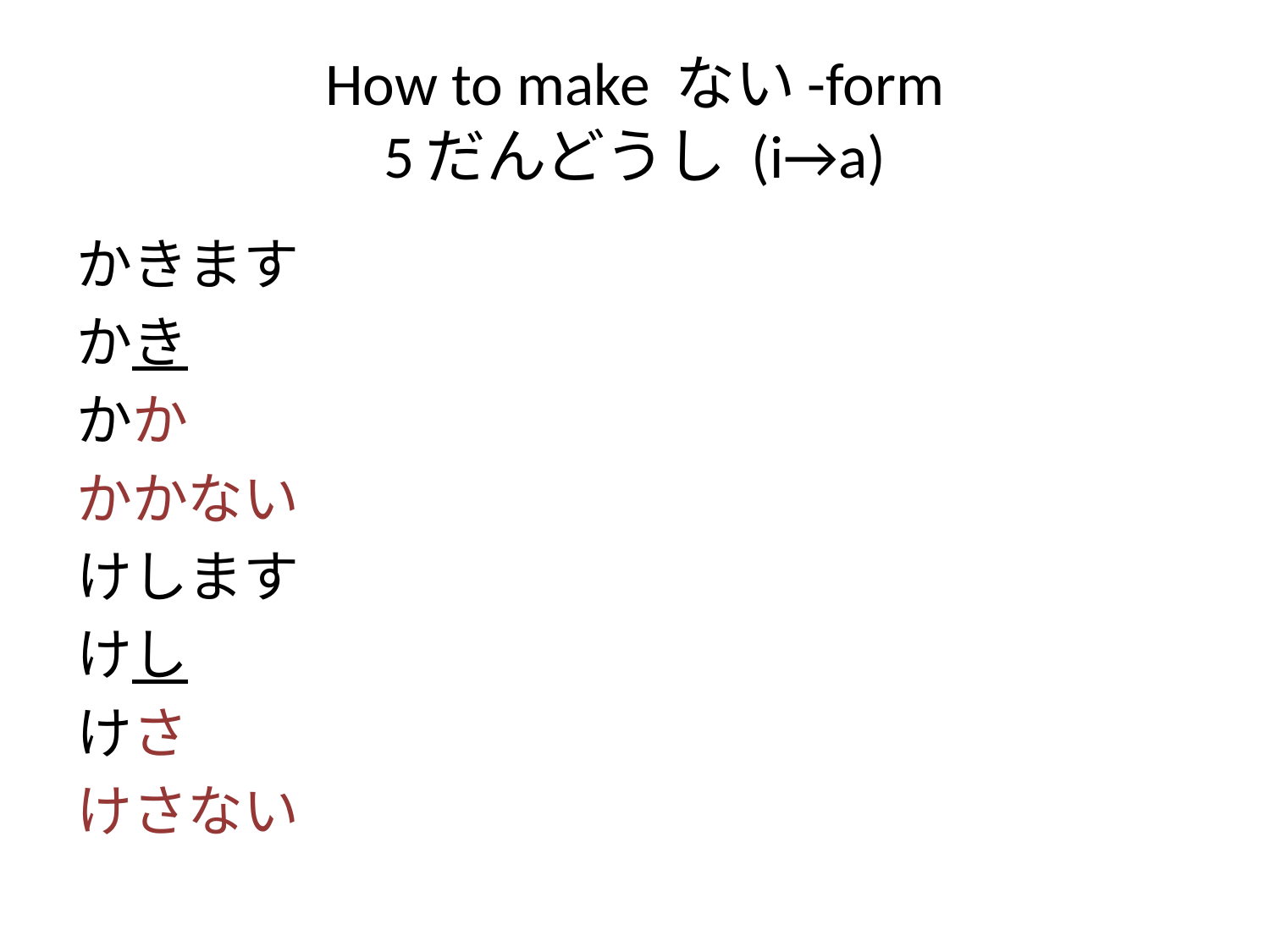

# How to make ない-form 5だんどうし (i→a)
かきます
かき
かか
かかない
けします
けし
けさ
けさない